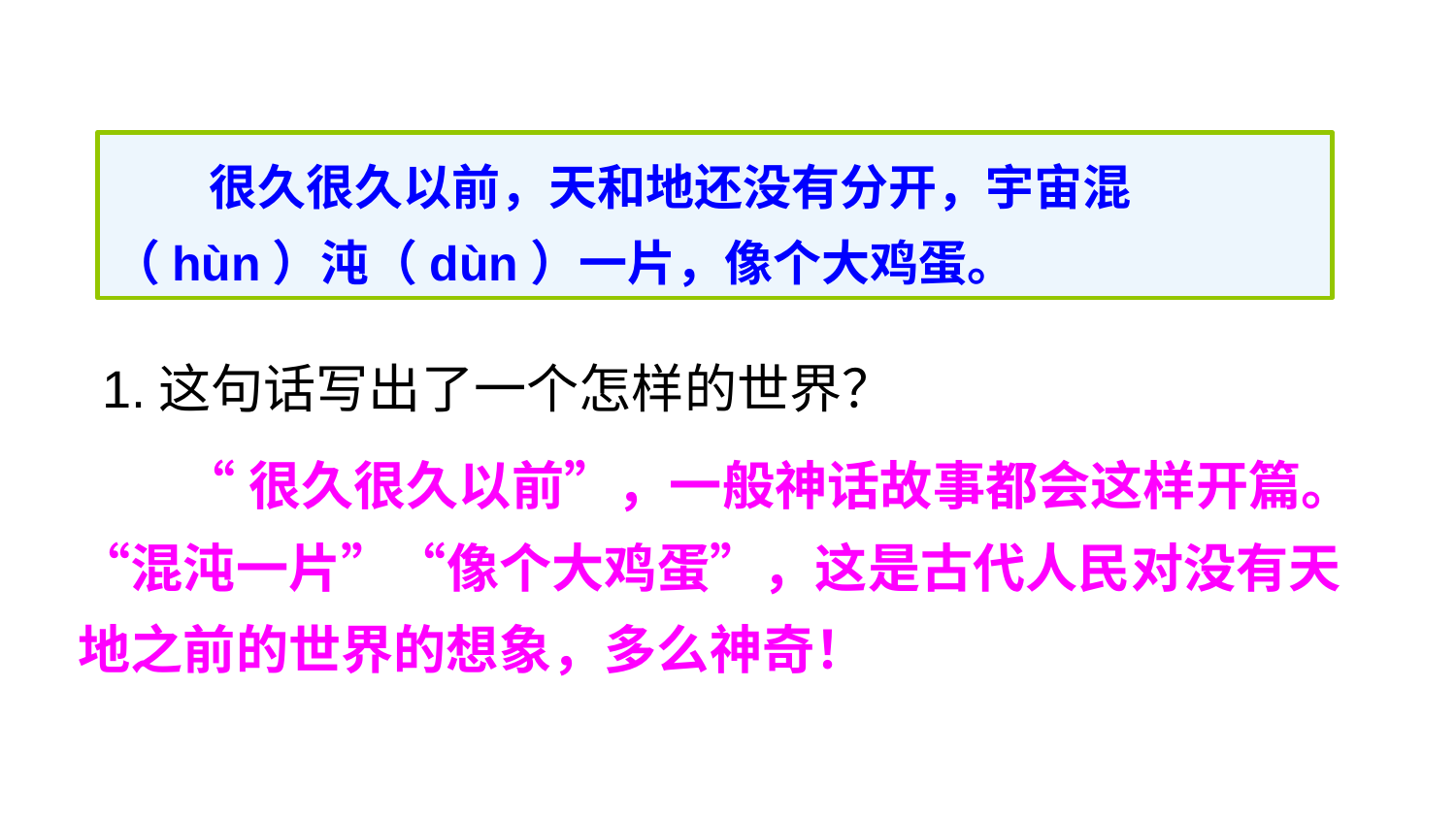

很久很久以前，天和地还没有分开，宇宙混（hùn）沌（dùn）一片，像个大鸡蛋。
1.这句话写出了一个怎样的世界？
“很久很久以前”，一般神话故事都会这样开篇。“混沌一片”“像个大鸡蛋”，这是古代人民对没有天地之前的世界的想象，多么神奇！